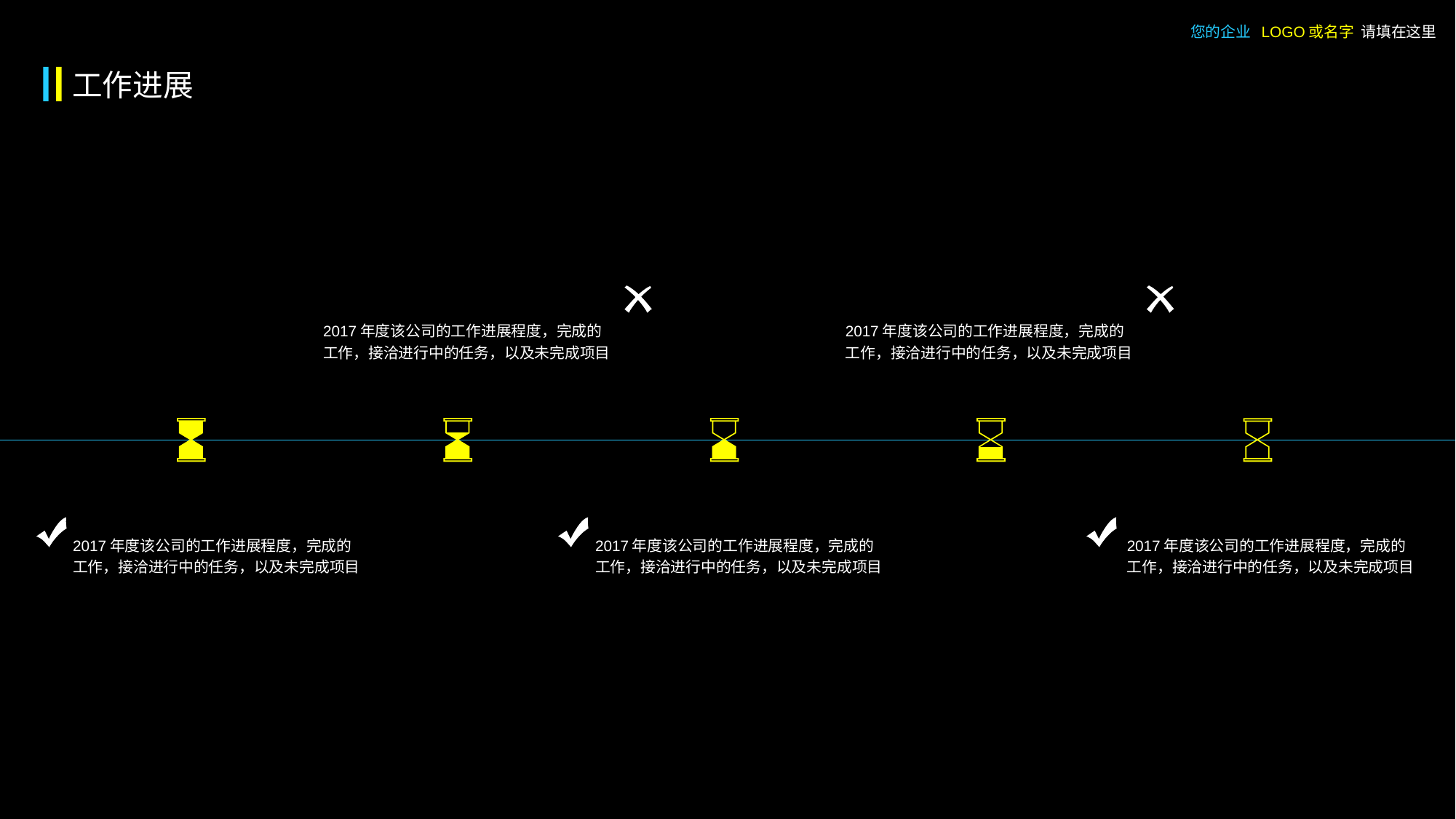

您的企业  LOGO或名字  请填在这里
工作进展

2017年度该公司的工作进展程度，完成的工作，接洽进行中的任务，以及未完成项目
2017年度该公司的工作进展程度，完成的工作，接洽进行中的任务，以及未完成项目

2017年度该公司的工作进展程度，完成的工作，接洽进行中的任务，以及未完成项目
2017年度该公司的工作进展程度，完成的工作，接洽进行中的任务，以及未完成项目
2017年度该公司的工作进展程度，完成的工作，接洽进行中的任务，以及未完成项目